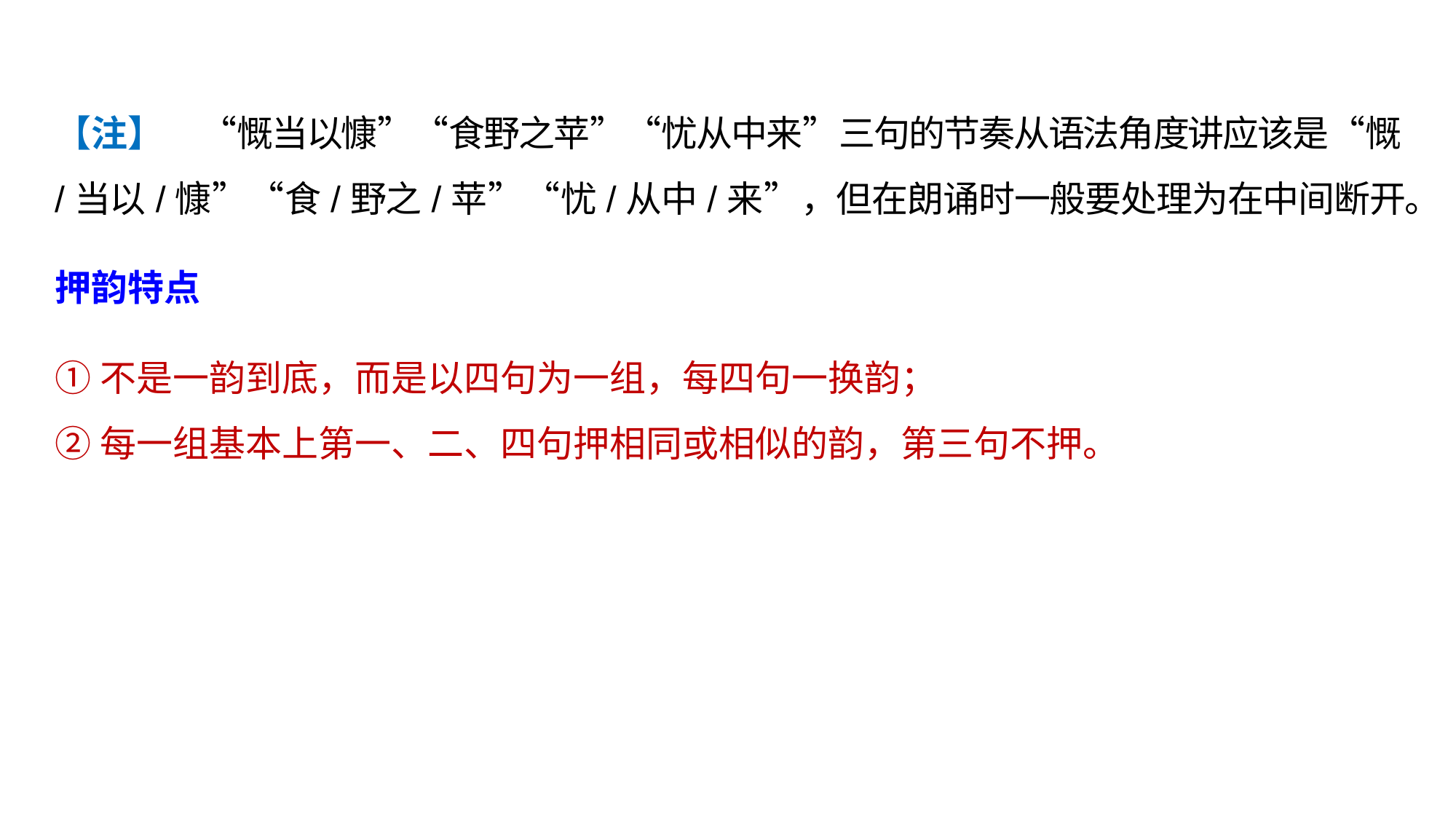

【注】　“慨当以慷”“食野之苹”“忧从中来”三句的节奏从语法角度讲应该是“慨/当以/慷”“食/野之/苹”“忧/从中/来”，但在朗诵时一般要处理为在中间断开。
押韵特点
①不是一韵到底，而是以四句为一组，每四句一换韵；
②每一组基本上第一、二、四句押相同或相似的韵，第三句不押。